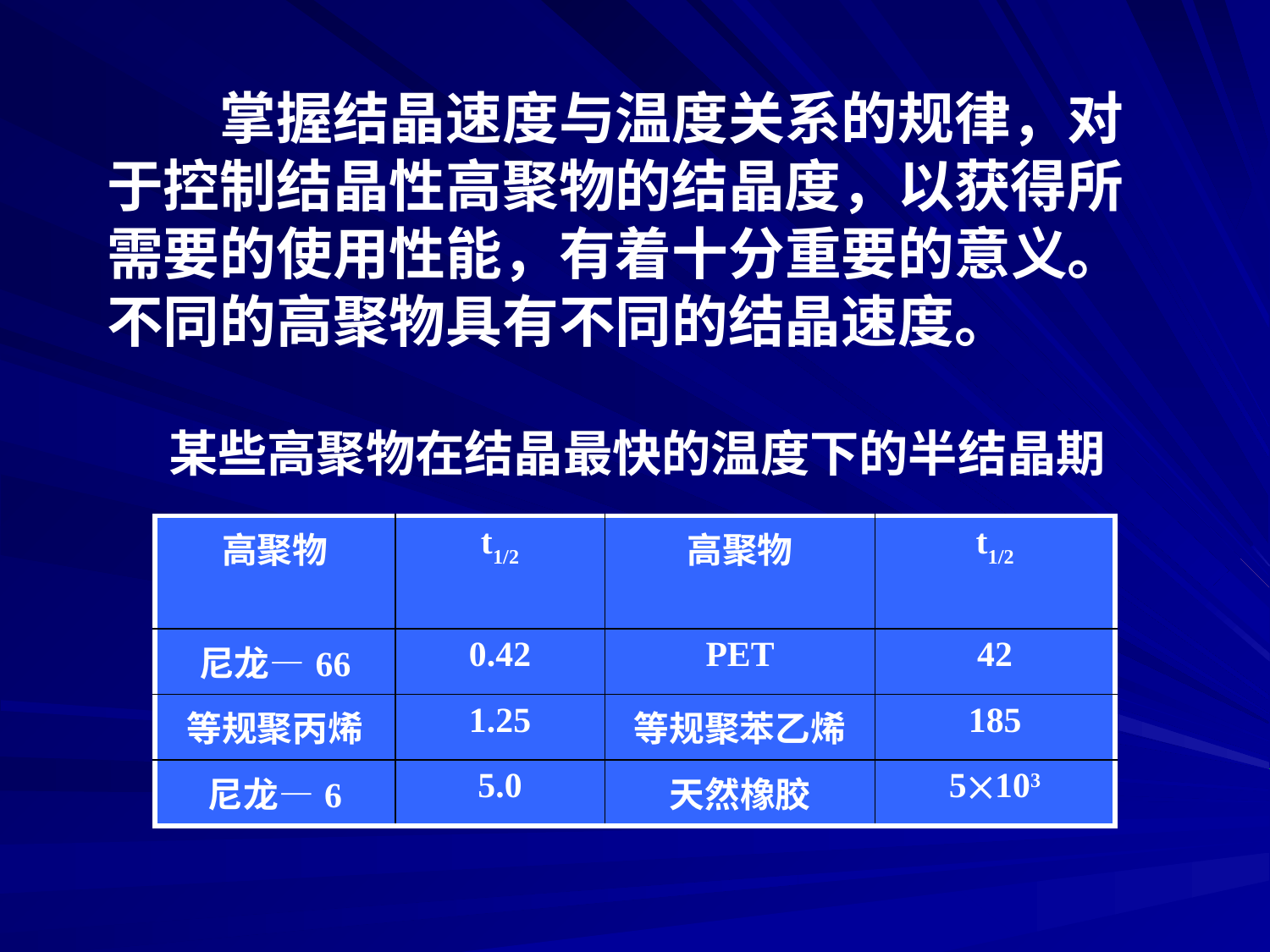

掌握结晶速度与温度关系的规律，对
于控制结晶性高聚物的结晶度，以获得所
需要的使用性能，有着十分重要的意义。
不同的高聚物具有不同的结晶速度。
某些高聚物在结晶最快的温度下的半结晶期
| 高聚物 | t1/2 | 高聚物 | t1/2 |
| --- | --- | --- | --- |
| 尼龙—66 | 0.42 | PET | 42 |
| 等规聚丙烯 | 1.25 | 等规聚苯乙烯 | 185 |
| 尼龙—6 | 5.0 | 天然橡胶 | 5×103 |